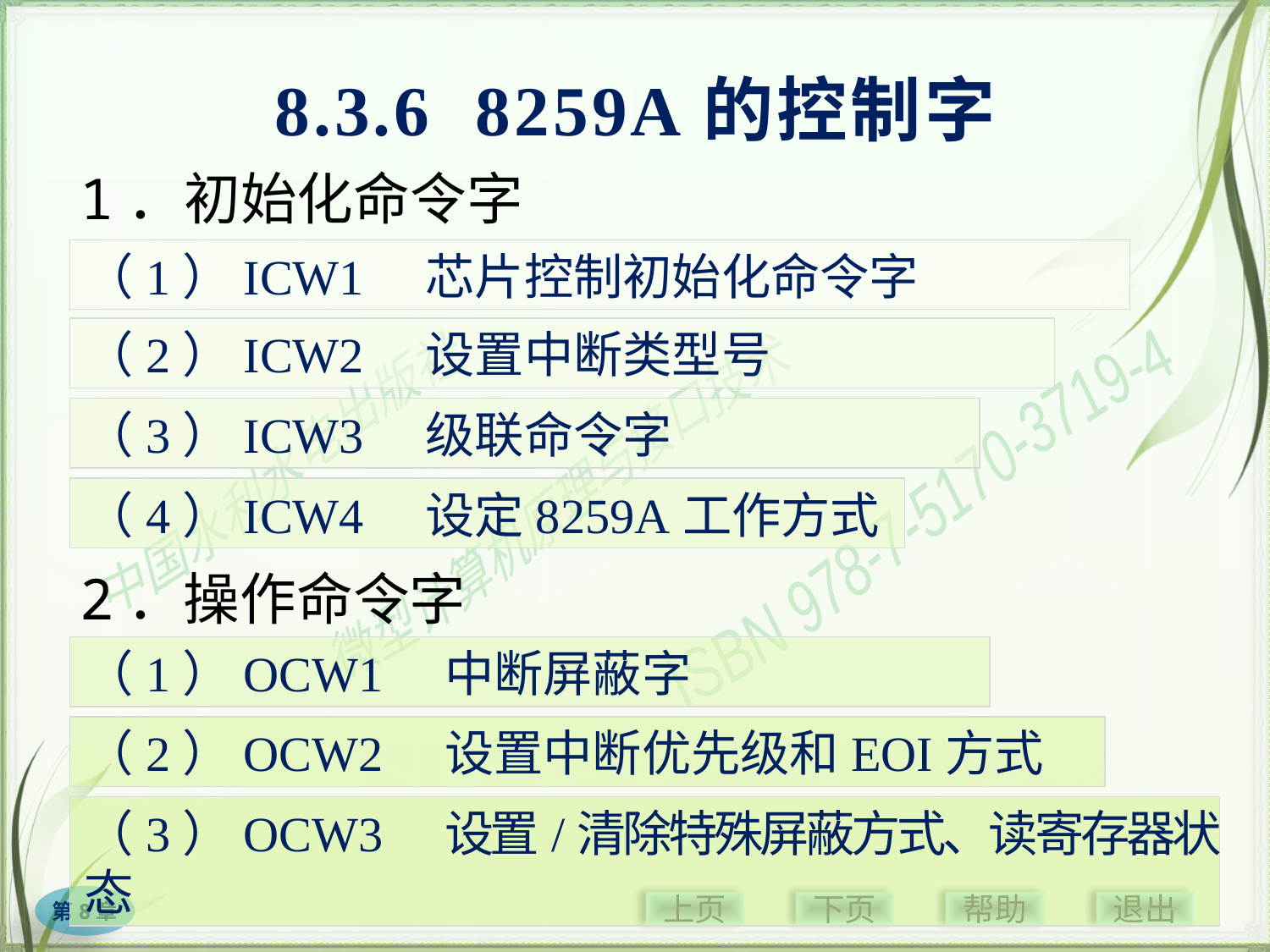

# 8.3.6  8259A的控制字
1．初始化命令字
（1）ICW1　芯片控制初始化命令字
（2）ICW2　设置中断类型号
（3）ICW3　级联命令字
（4）ICW4　设定8259A工作方式
2．操作命令字
（1）OCW1　中断屏蔽字
（2）OCW2　设置中断优先级和EOI方式
（3）OCW3　设置/清除特殊屏蔽方式、读寄存器状态